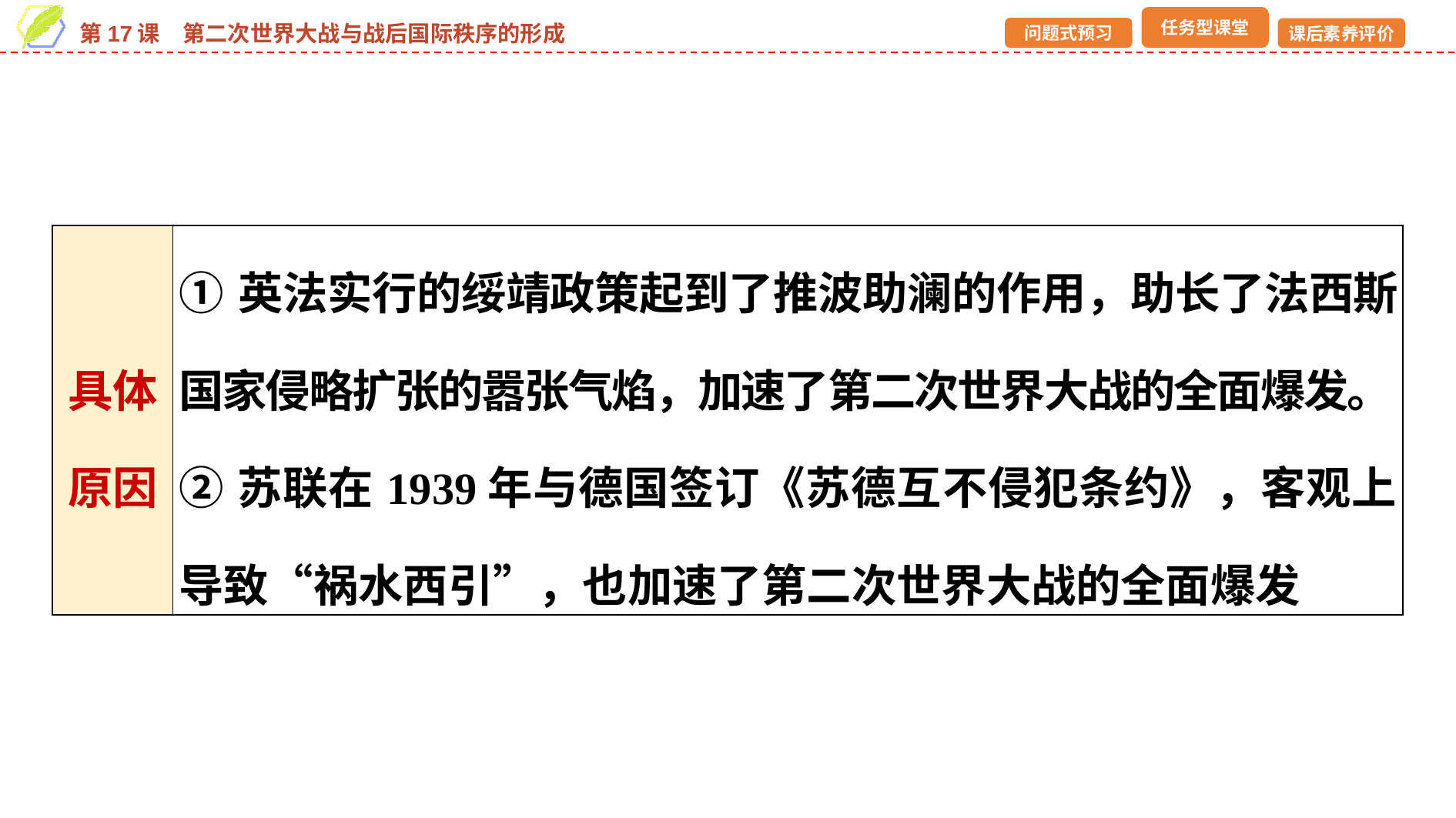

| 具体原因 | ①英法实行的绥靖政策起到了推波助澜的作用，助长了法西斯国家侵略扩张的嚣张气焰，加速了第二次世界大战的全面爆发。 ②苏联在1939年与德国签订《苏德互不侵犯条约》，客观上导致“祸水西引”，也加速了第二次世界大战的全面爆发 |
| --- | --- |